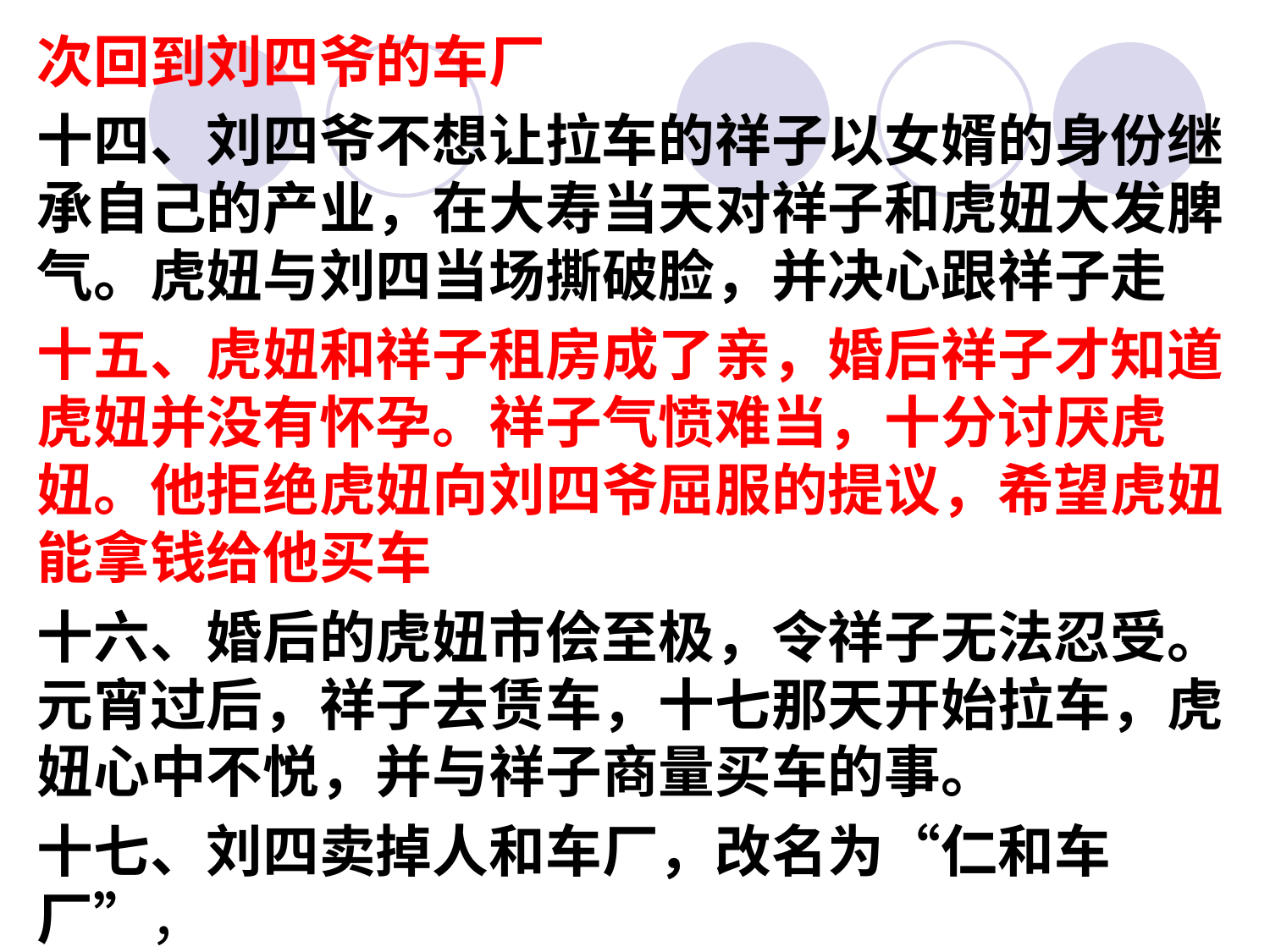

次回到刘四爷的车厂
十四、刘四爷不想让拉车的祥子以女婿的身份继承自己的产业，在大寿当天对祥子和虎妞大发脾气。虎妞与刘四当场撕破脸，并决心跟祥子走
十五、虎妞和祥子租房成了亲，婚后祥子才知道虎妞并没有怀孕。祥子气愤难当，十分讨厌虎妞。他拒绝虎妞向刘四爷屈服的提议，希望虎妞能拿钱给他买车
十六、婚后的虎妞市侩至极，令祥子无法忍受。元宵过后，祥子去赁车，十七那天开始拉车，虎妞心中不悦，并与祥子商量买车的事。
十七、刘四卖掉人和车厂，改名为“仁和车厂”，